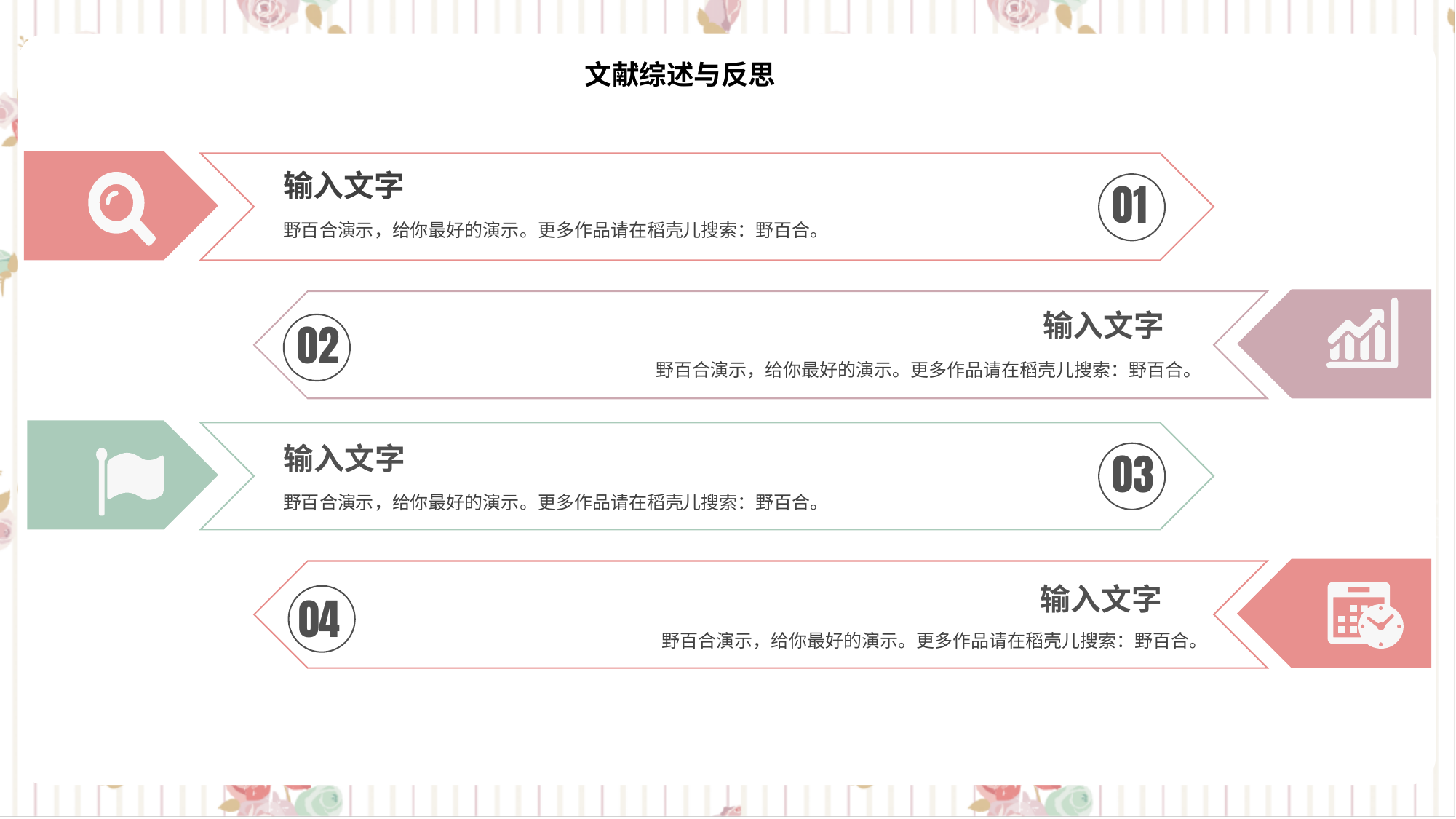

文献综述与反思

输入文字

01
野百合演示，给你最好的演示。更多作品请在稻壳儿搜索：野百合。

输入文字

02
野百合演示，给你最好的演示。更多作品请在稻壳儿搜索：野百合。

输入文字

03

野百合演示，给你最好的演示。更多作品请在稻壳儿搜索：野百合。

输入文字

04
野百合演示，给你最好的演示。更多作品请在稻壳儿搜索：野百合。